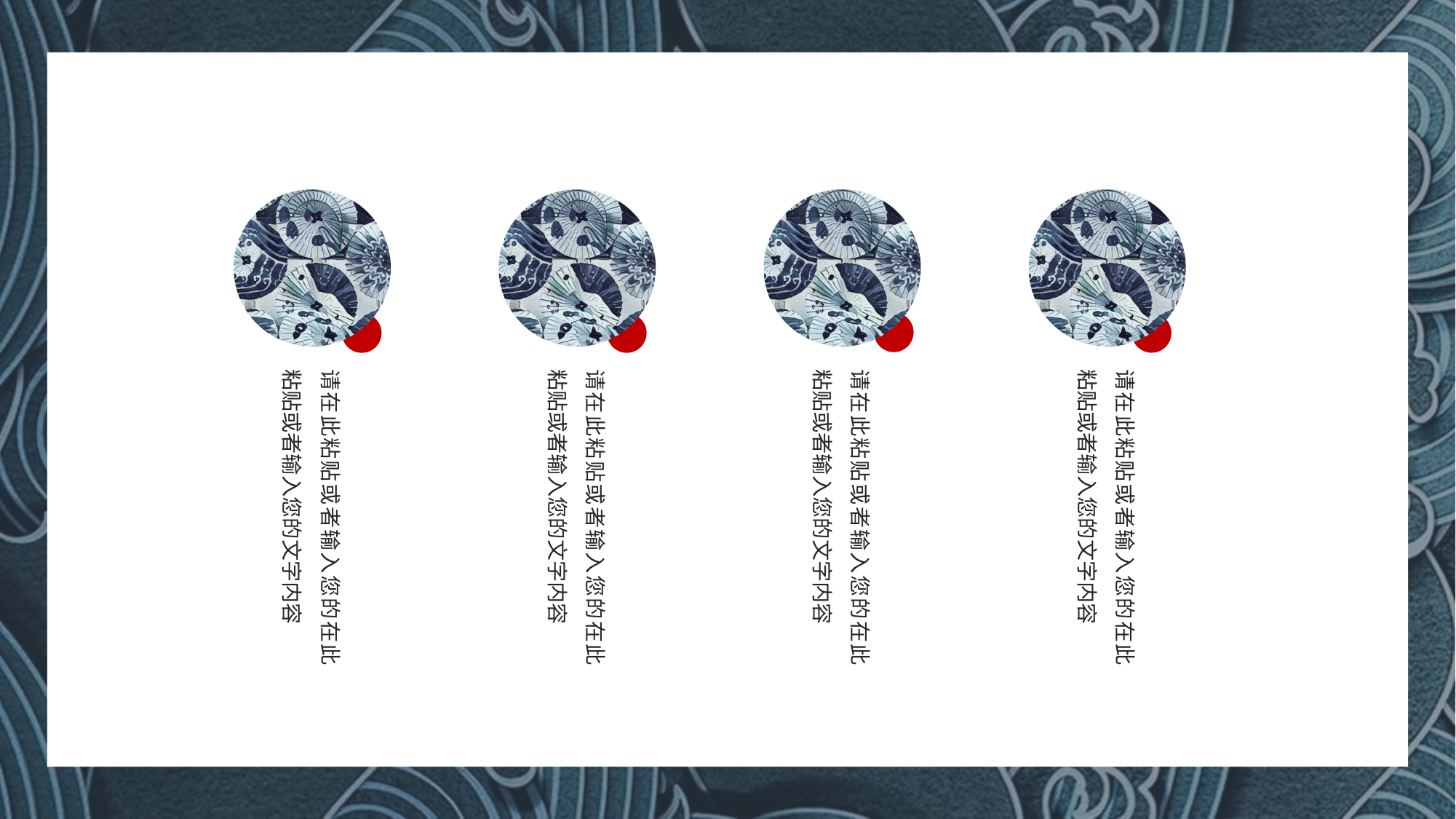

请在此粘贴或者输入您的在此粘贴或者输入您的文字内容
请在此粘贴或者输入您的在此粘贴或者输入您的文字内容
请在此粘贴或者输入您的在此粘贴或者输入您的文字内容
请在此粘贴或者输入您的在此粘贴或者输入您的文字内容